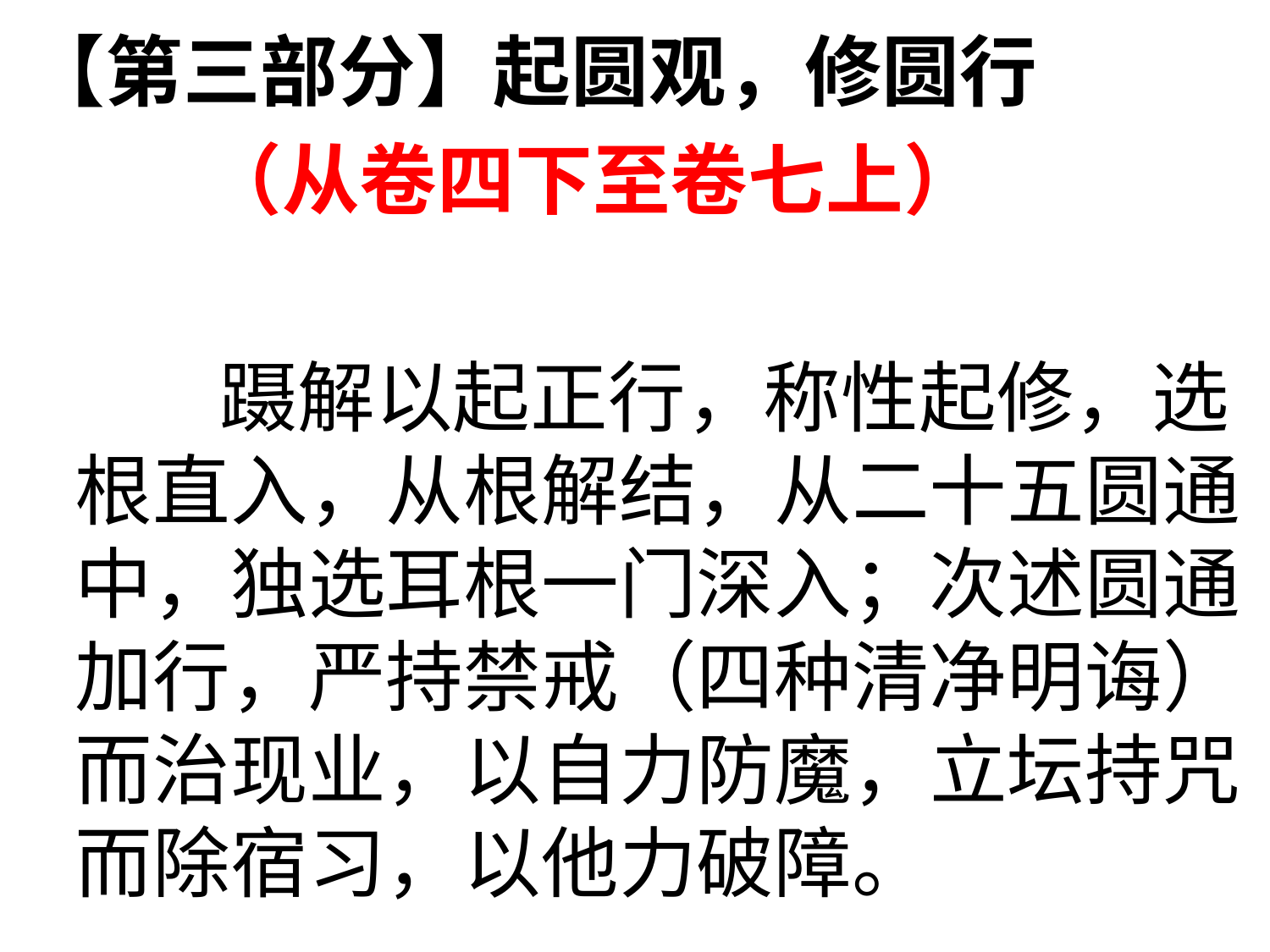

【第三部分】起圆观，修圆行
         （从卷四下至卷七上）

          蹑解以起正行，称性起修，选根直入，从根解结，从二十五圆通中，独选耳根一门深入；次述圆通加行，严持禁戒（四种清净明诲）而治现业，以自力防魔，立坛持咒而除宿习，以他力破障。